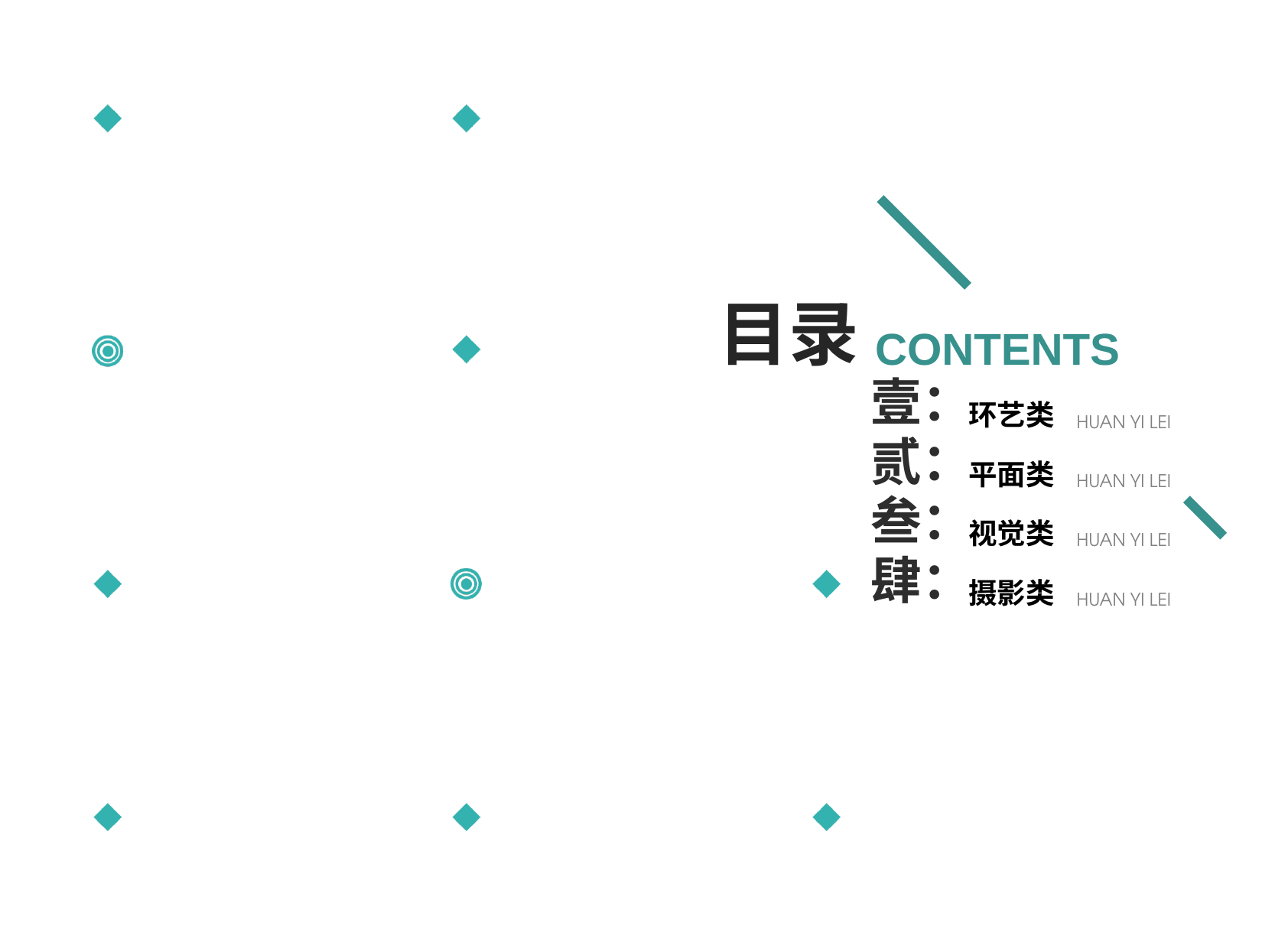

目录
CONTENTS
壹：
环艺类
HUAN YI LEI
贰：
平面类
HUAN YI LEI
叁：
视觉类
HUAN YI LEI
肆：
摄影类
HUAN YI LEI